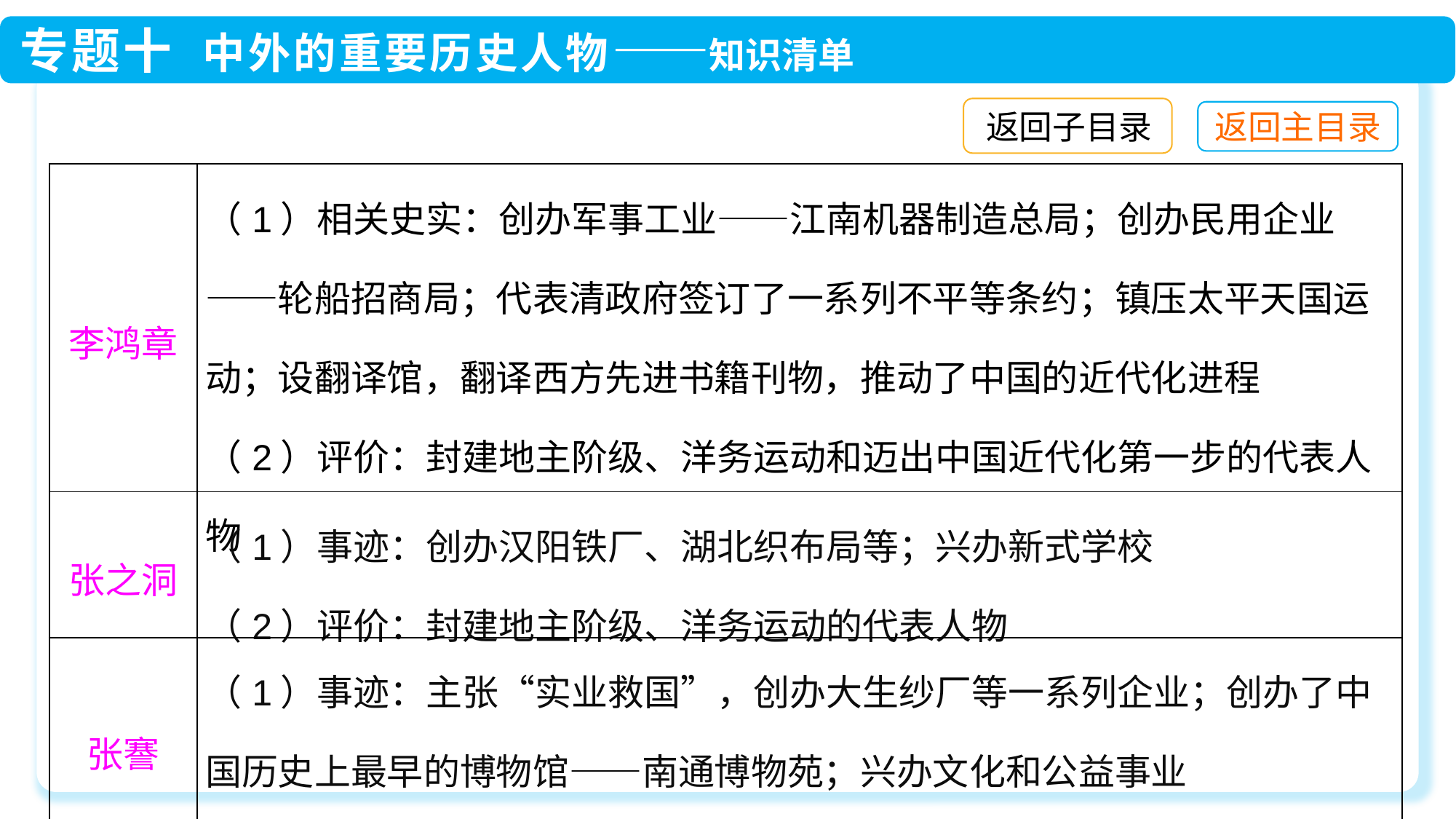

返回子目录
| 李鸿章 | （1）相关史实：创办军事工业——江南机器制造总局；创办民用企业——轮船招商局；代表清政府签订了一系列不平等条约；镇压太平天国运动；设翻译馆，翻译西方先进书籍刊物，推动了中国的近代化进程 （2）评价：封建地主阶级、洋务运动和迈出中国近代化第一步的代表人物 |
| --- | --- |
| 张之洞 | （1）事迹：创办汉阳铁厂、湖北织布局等；兴办新式学校 （2）评价：封建地主阶级、洋务运动的代表人物 |
| 张謇 | （1）事迹：主张“实业救国”，创办大生纱厂等一系列企业；创办了中国历史上最早的博物馆——南通博物苑；兴办文化和公益事业 （2）评价：中国近代实业家，被誉为“状元实业家” |